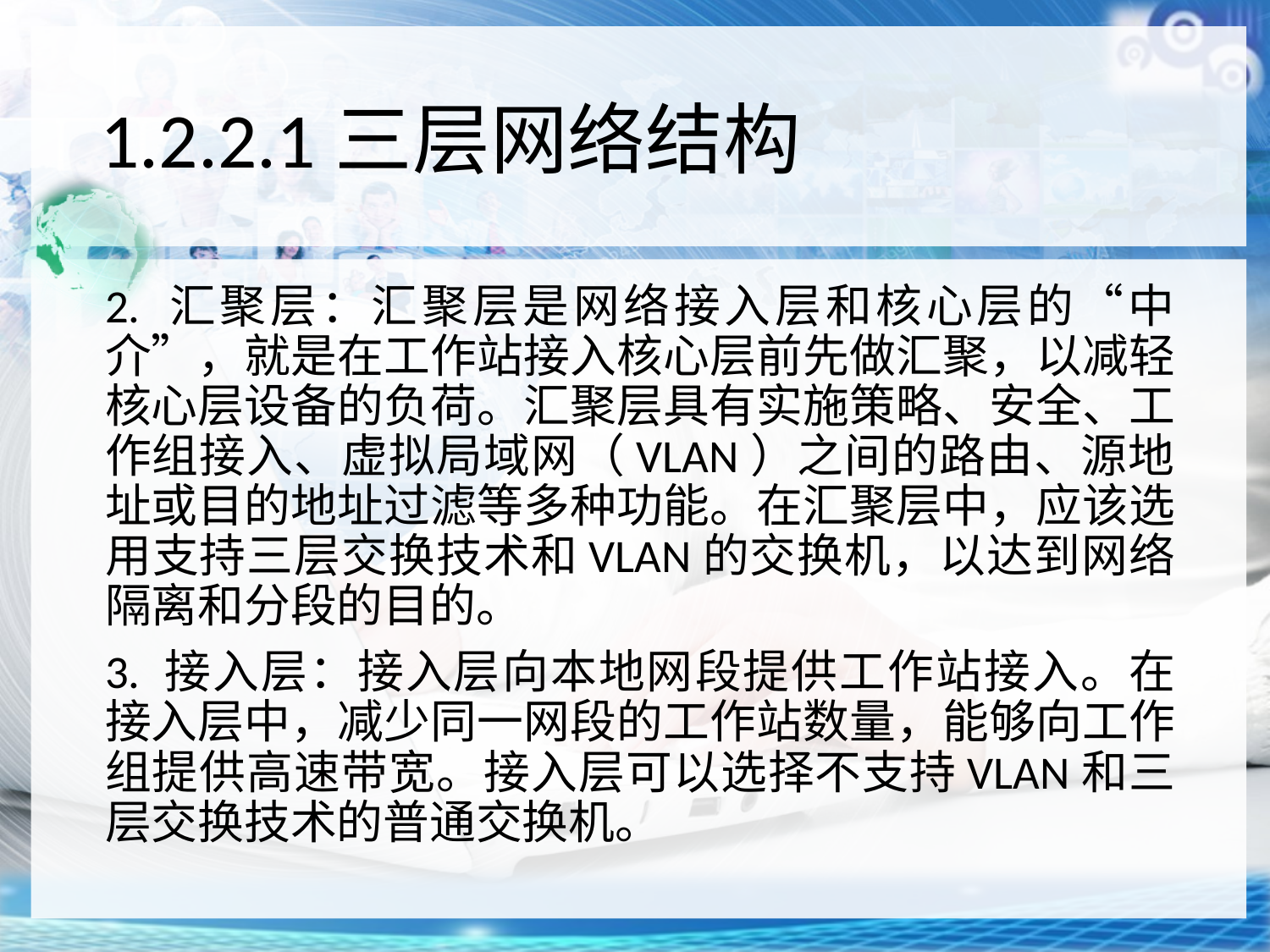

1.2.2.1三层网络结构
2. 汇聚层：汇聚层是网络接入层和核心层的“中介”，就是在工作站接入核心层前先做汇聚，以减轻核心层设备的负荷。汇聚层具有实施策略、安全、工作组接入、虚拟局域网（VLAN）之间的路由、源地址或目的地址过滤等多种功能。在汇聚层中，应该选用支持三层交换技术和VLAN的交换机，以达到网络隔离和分段的目的。
3. 接入层：接入层向本地网段提供工作站接入。在接入层中，减少同一网段的工作站数量，能够向工作组提供高速带宽。接入层可以选择不支持VLAN和三层交换技术的普通交换机。